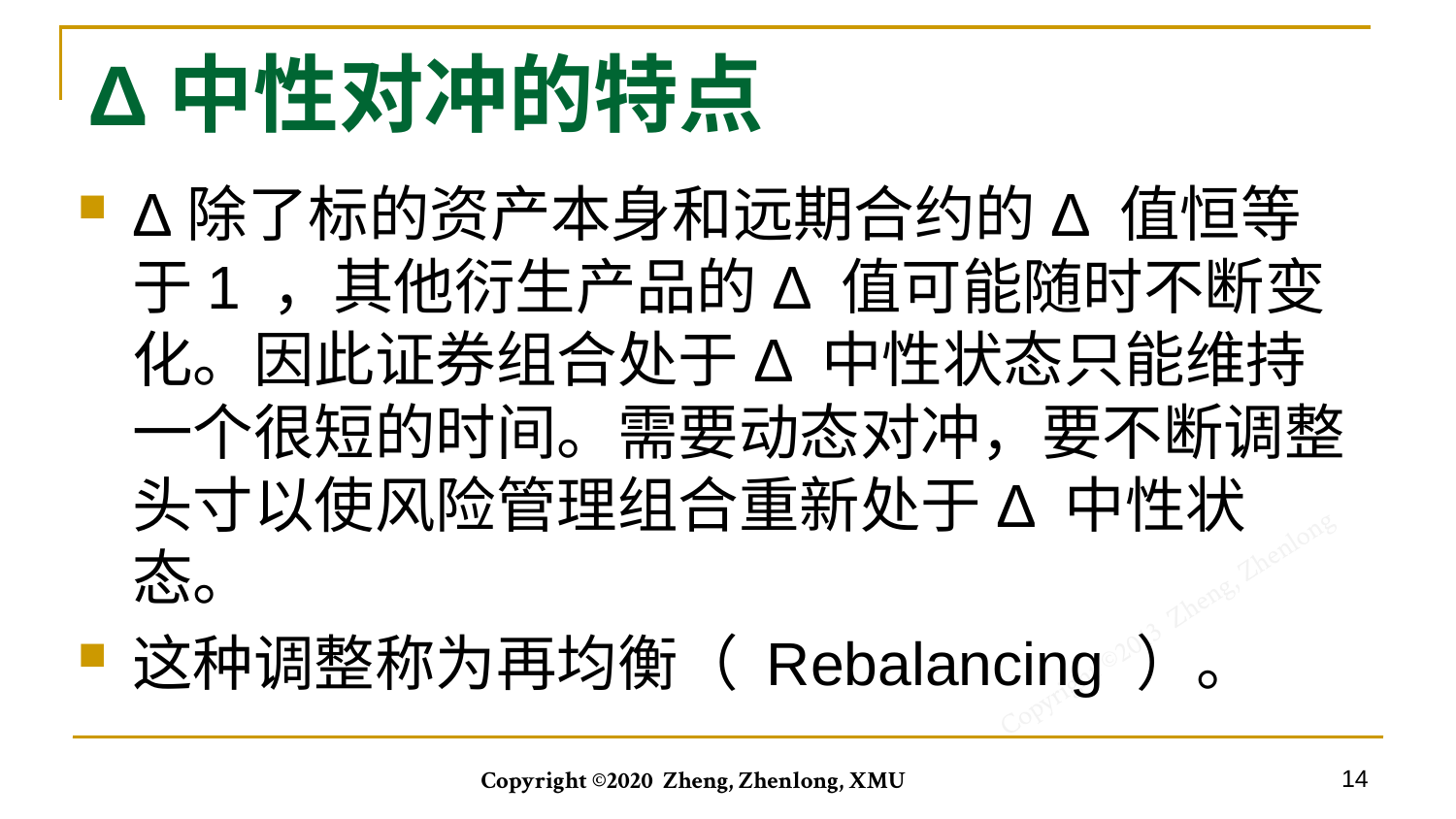

# Δ中性对冲的特点
Δ除了标的资产本身和远期合约的Δ 值恒等于1 ，其他衍生产品的Δ 值可能随时不断变化。因此证券组合处于Δ 中性状态只能维持一个很短的时间。需要动态对冲，要不断调整头寸以使风险管理组合重新处于Δ 中性状态。
这种调整称为再均衡（ Rebalancing ）。
14
Copyright ©2020  Zheng, Zhenlong, XMU